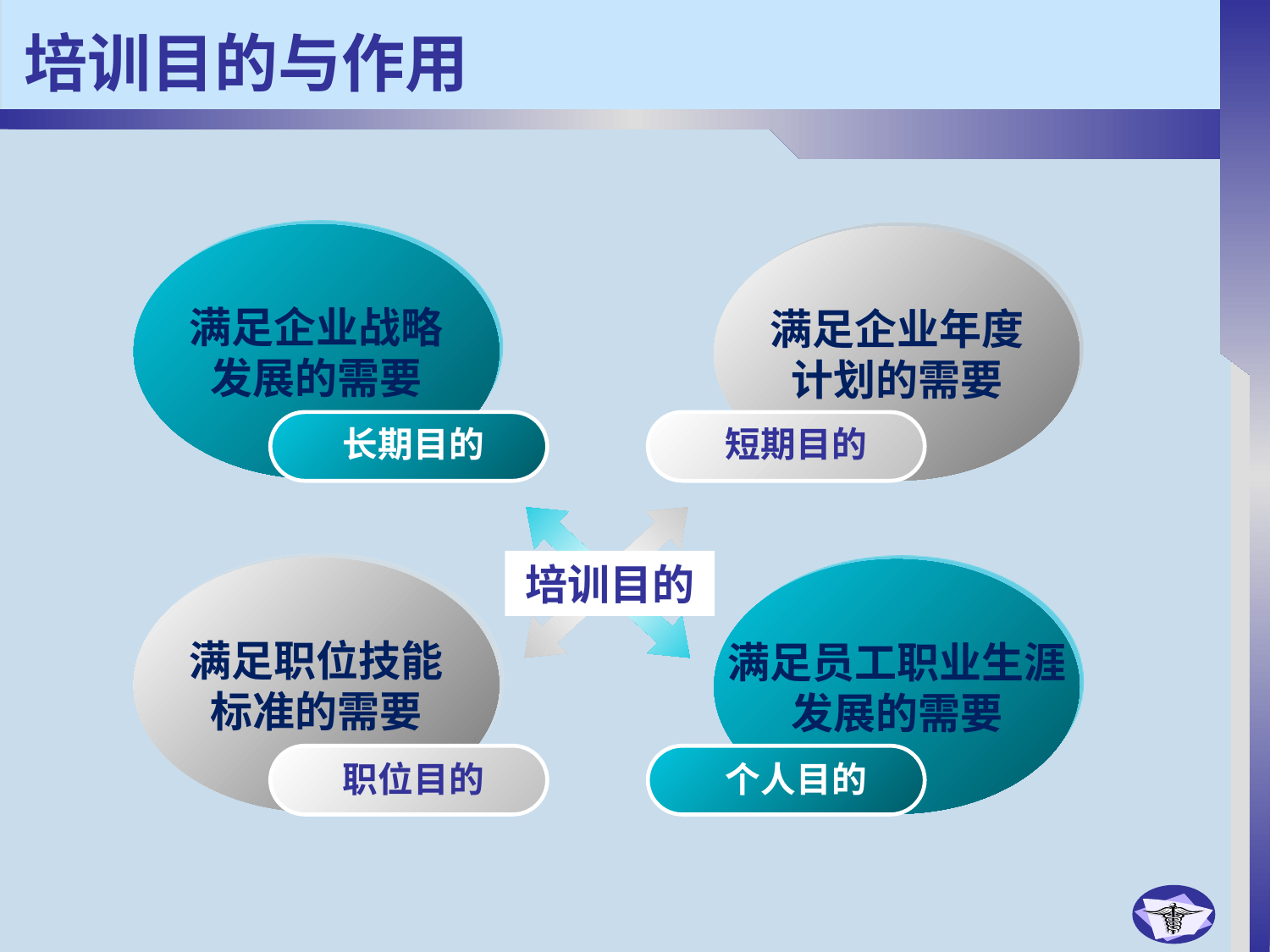

# 培训目的与作用
满足企业战略
发展的需要
满足企业年度
计划的需要

长期目的
短期目的

培训目的
满足职位技能
标准的需要
满足员工职业生涯
发展的需要

职位目的
个人目的